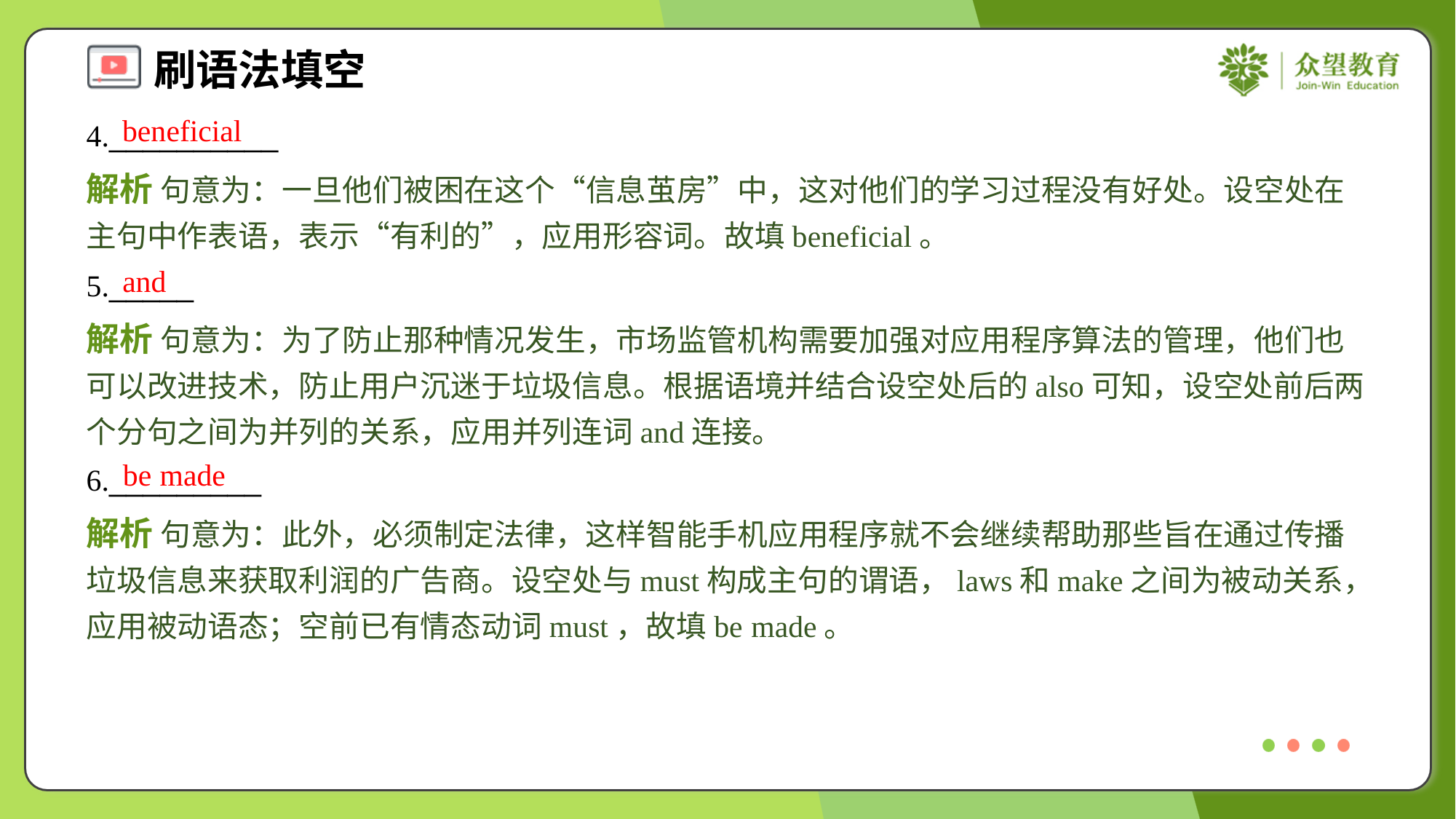

beneficial
4.__________
解析 句意为：一旦他们被困在这个“信息茧房”中，这对他们的学习过程没有好处。设空处在主句中作表语，表示“有利的”，应用形容词。故填beneficial。
and
5._____
解析 句意为：为了防止那种情况发生，市场监管机构需要加强对应用程序算法的管理，他们也可以改进技术，防止用户沉迷于垃圾信息。根据语境并结合设空处后的also可知，设空处前后两个分句之间为并列的关系，应用并列连词and连接。
be made
6._________
解析 句意为：此外，必须制定法律，这样智能手机应用程序就不会继续帮助那些旨在通过传播垃圾信息来获取利润的广告商。设空处与must构成主句的谓语，laws和make之间为被动关系，应用被动语态；空前已有情态动词must，故填be made。